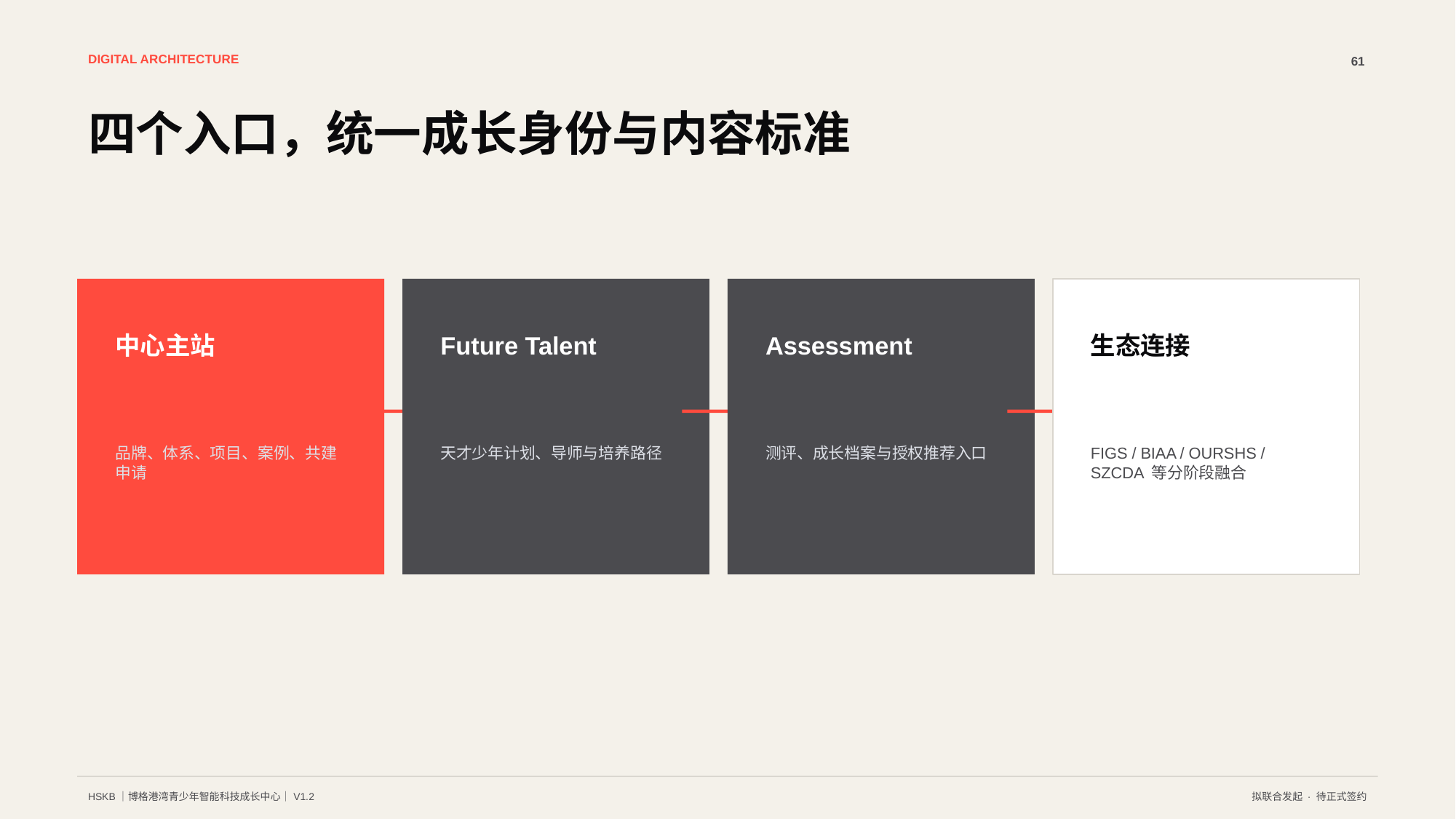

DIGITAL ARCHITECTURE
61
四个入口，统一成长身份与内容标准

中心主站
Future Talent
Assessment
生态连接

品牌、体系、项目、案例、共建申请
天才少年计划、导师与培养路径
测评、成长档案与授权推荐入口
FIGS / BIAA / OURSHS / SZCDA 等分阶段融合

HSKB｜博格港湾青少年智能科技成长中心｜V1.2
拟联合发起 · 待正式签约